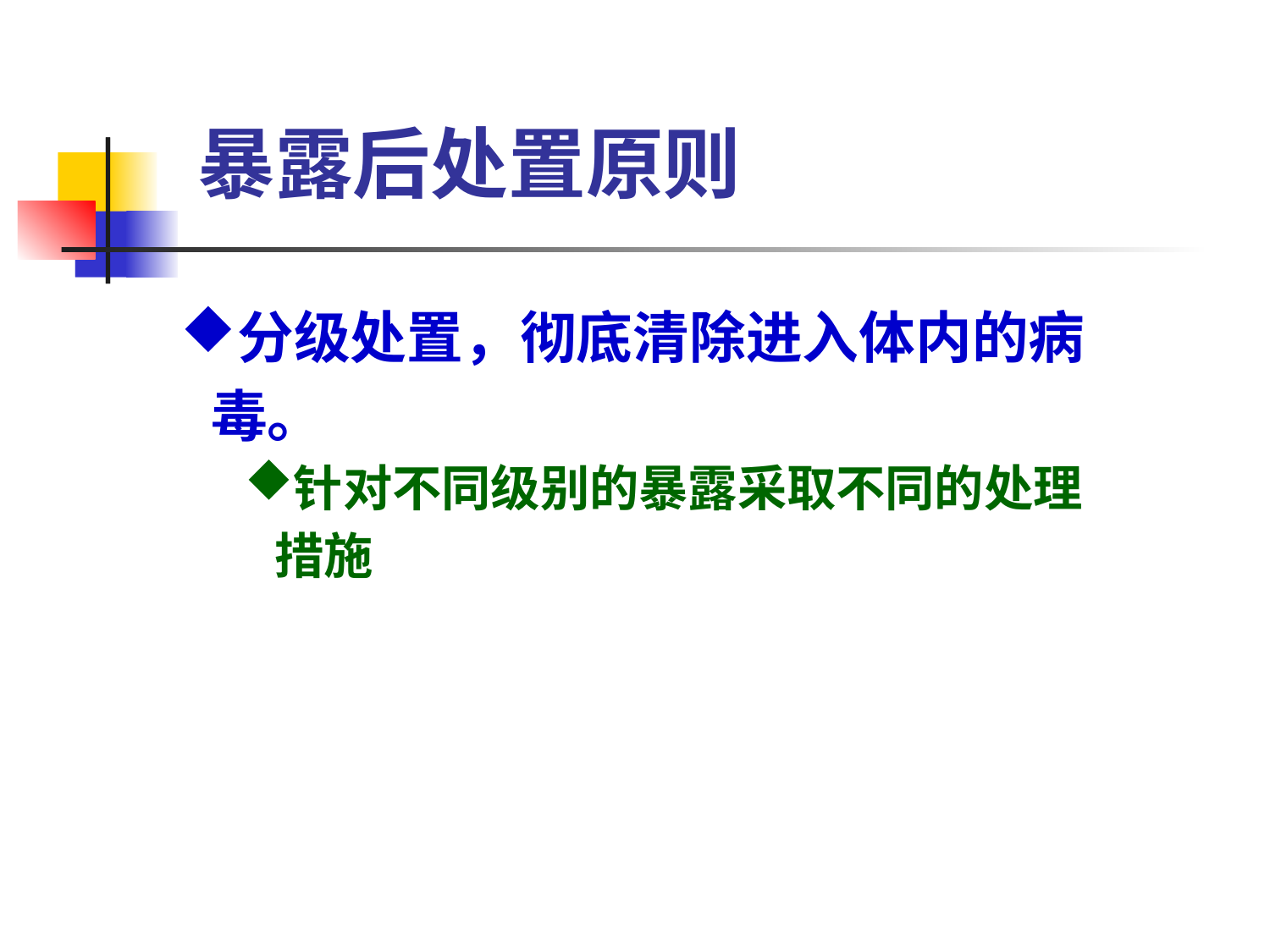

暴露后处置原则
分级处置，彻底清除进入体内的病毒。
针对不同级别的暴露采取不同的处理措施